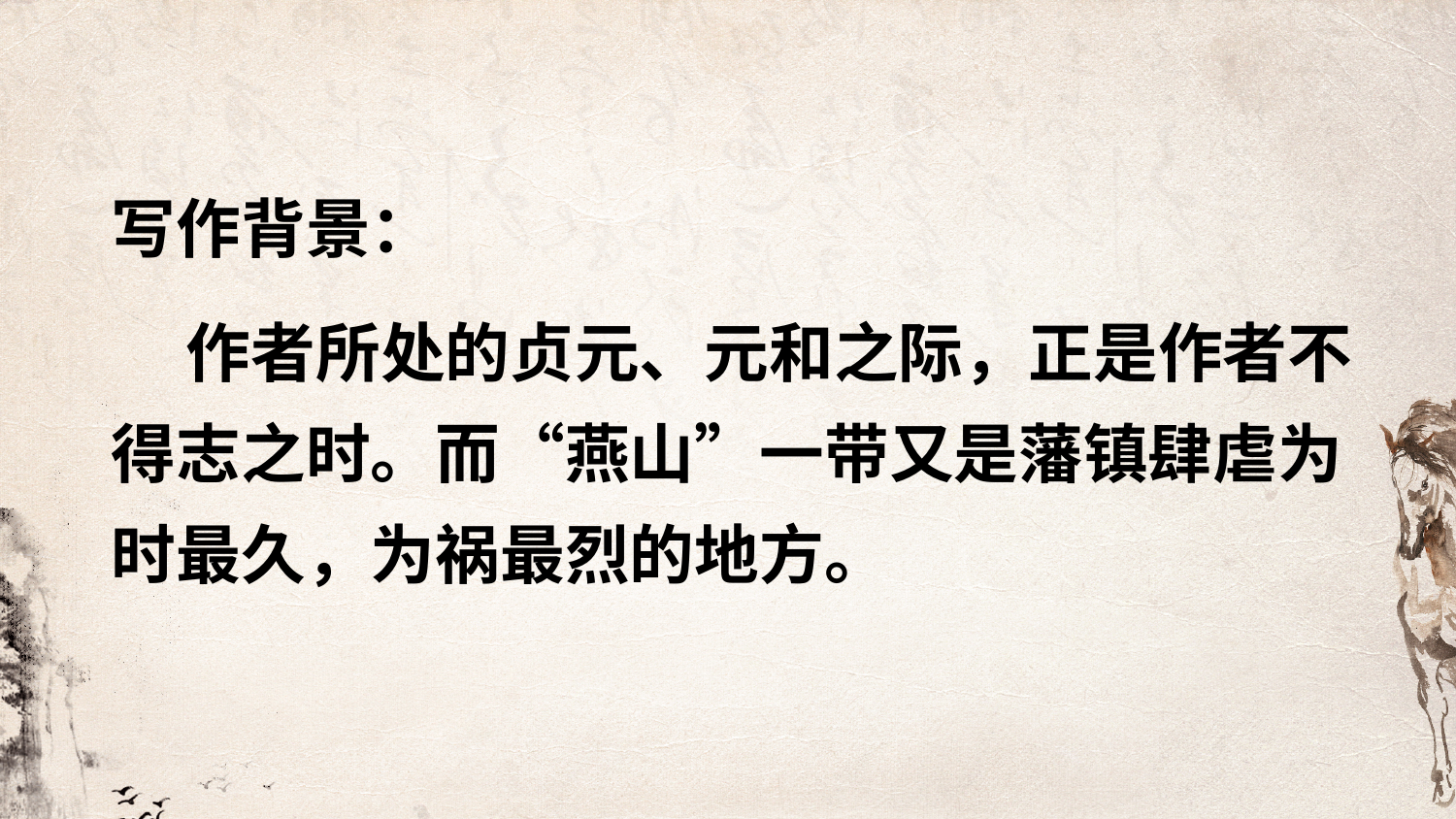

写作背景：
    作者所处的贞元、元和之际，正是作者不得志之时。而“燕山”一带又是藩镇肆虐为时最久，为祸最烈的地方。